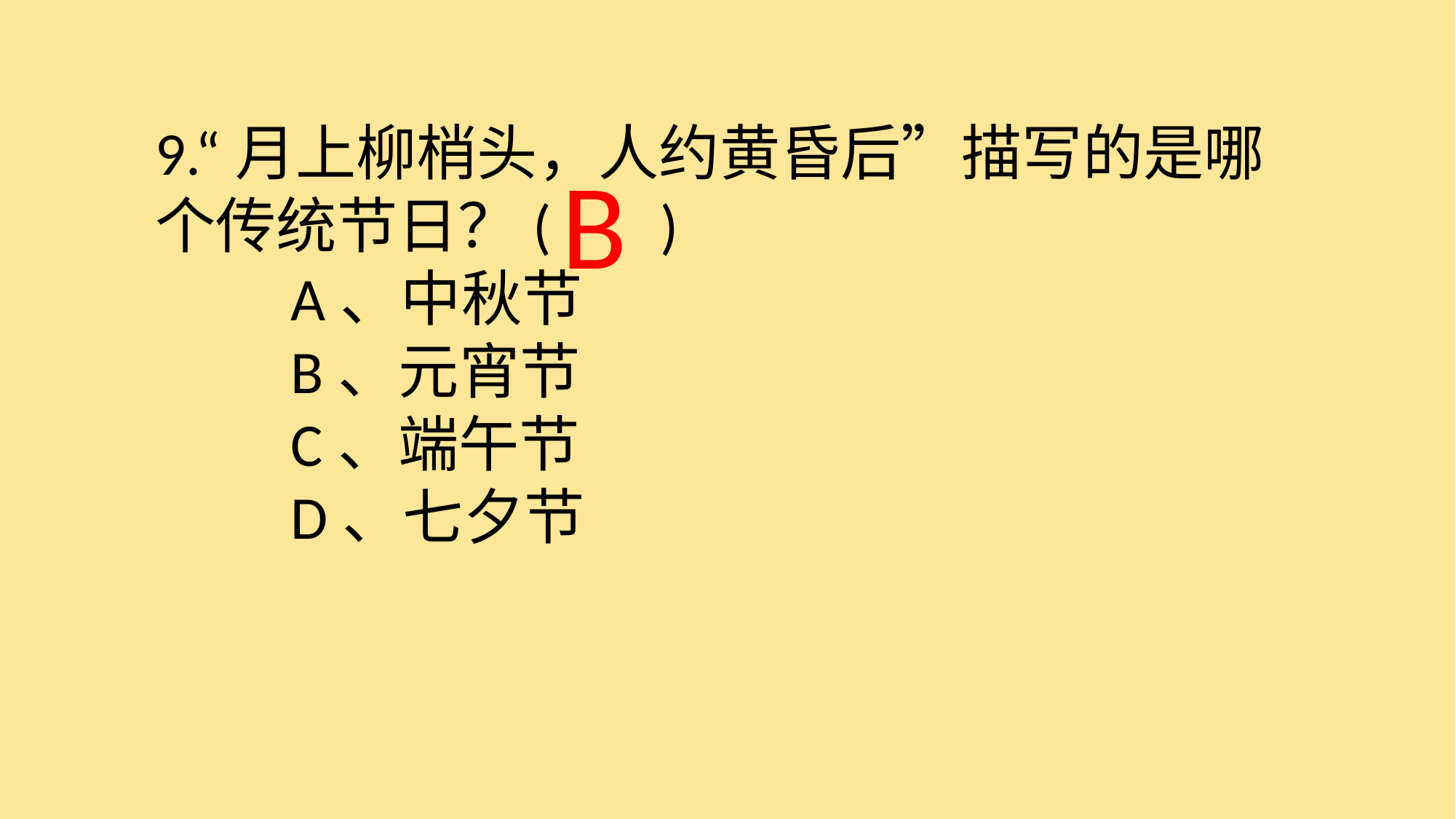

9.“月上柳梢头，人约黄昏后”描写的是哪个传统节日？(        )
　　A、中秋节
　　B、元宵节
　　C、端午节
　　D、七夕节
  B